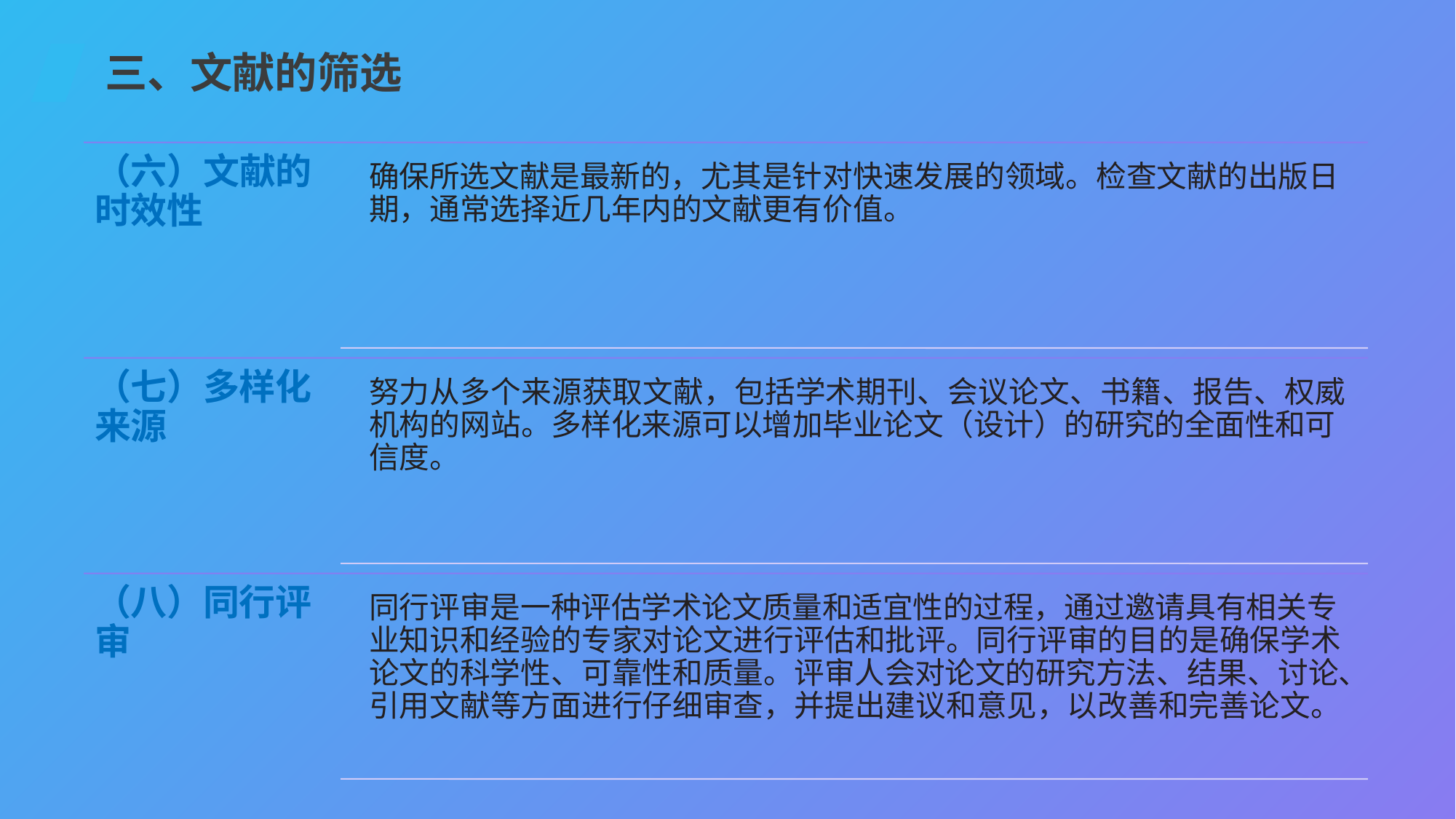

三、文献的筛选
（六）文献的时效性
确保所选文献是最新的，尤其是针对快速发展的领域。检查文献的出版日期，通常选择近几年内的文献更有价值。
（七）多样化来源
努力从多个来源获取文献，包括学术期刊、会议论文、书籍、报告、权威机构的网站。多样化来源可以增加毕业论文（设计）的研究的全面性和可信度。
（八）同行评审
同行评审是一种评估学术论文质量和适宜性的过程，通过邀请具有相关专业知识和经验的专家对论文进行评估和批评。同行评审的目的是确保学术论文的科学性、可靠性和质量。评审人会对论文的研究方法、结果、讨论、引用文献等方面进行仔细审查，并提出建议和意见，以改善和完善论文。